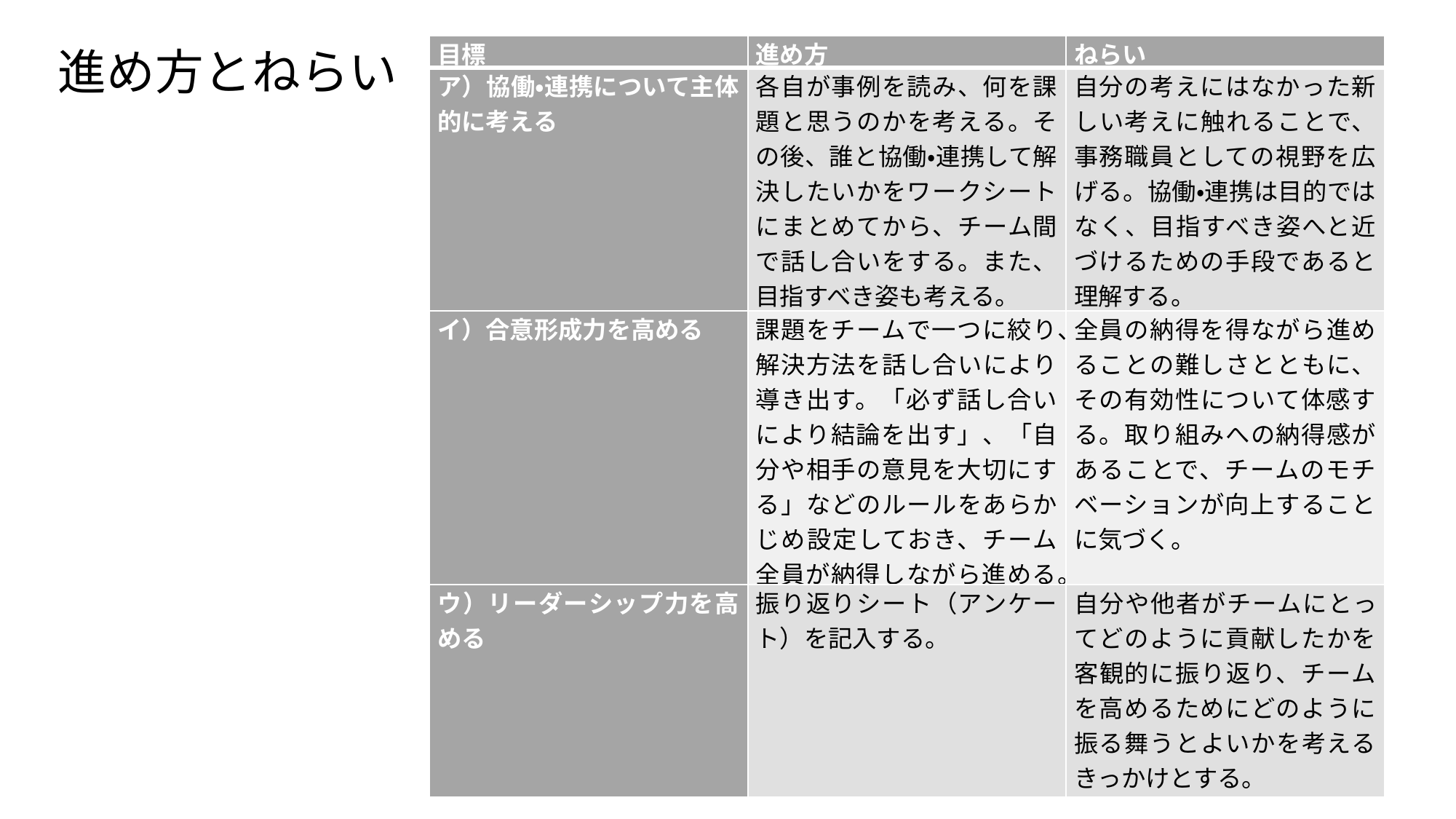

進め方とねらい
| 目標 | 進め方 | ねらい |
| --- | --- | --- |
| ア）協働・連携について主体的に考える | 各自が事例を読み、何を課題と思うのかを考える。その後、誰と協働・連携して解決したいかをワークシートにまとめてから、チーム間で話し合いをする。また、目指すべき姿も考える。 | 自分の考えにはなかった新しい考えに触れることで、事務職員としての視野を広げる。協働・連携は目的ではなく、目指すべき姿へと近づけるための手段であると理解する。 |
| イ）合意形成力を高める | 課題をチームで一つに絞り、解決方法を話し合いにより導き出す。「必ず話し合いにより結論を出す」、「自分や相手の意見を大切にする」などのルールをあらかじめ設定しておき、チーム全員が納得しながら進める。 | 全員の納得を得ながら進めることの難しさとともに、その有効性について体感する。取り組みへの納得感があることで、チームのモチベーションが向上することに気づく。 |
| ウ）リーダーシップ力を高める | 振り返りシート（アンケート）を記入する。 | 自分や他者がチームにとってどのように貢献したかを客観的に振り返り、チームを高めるためにどのように振る舞うとよいかを考えるきっかけとする。 |